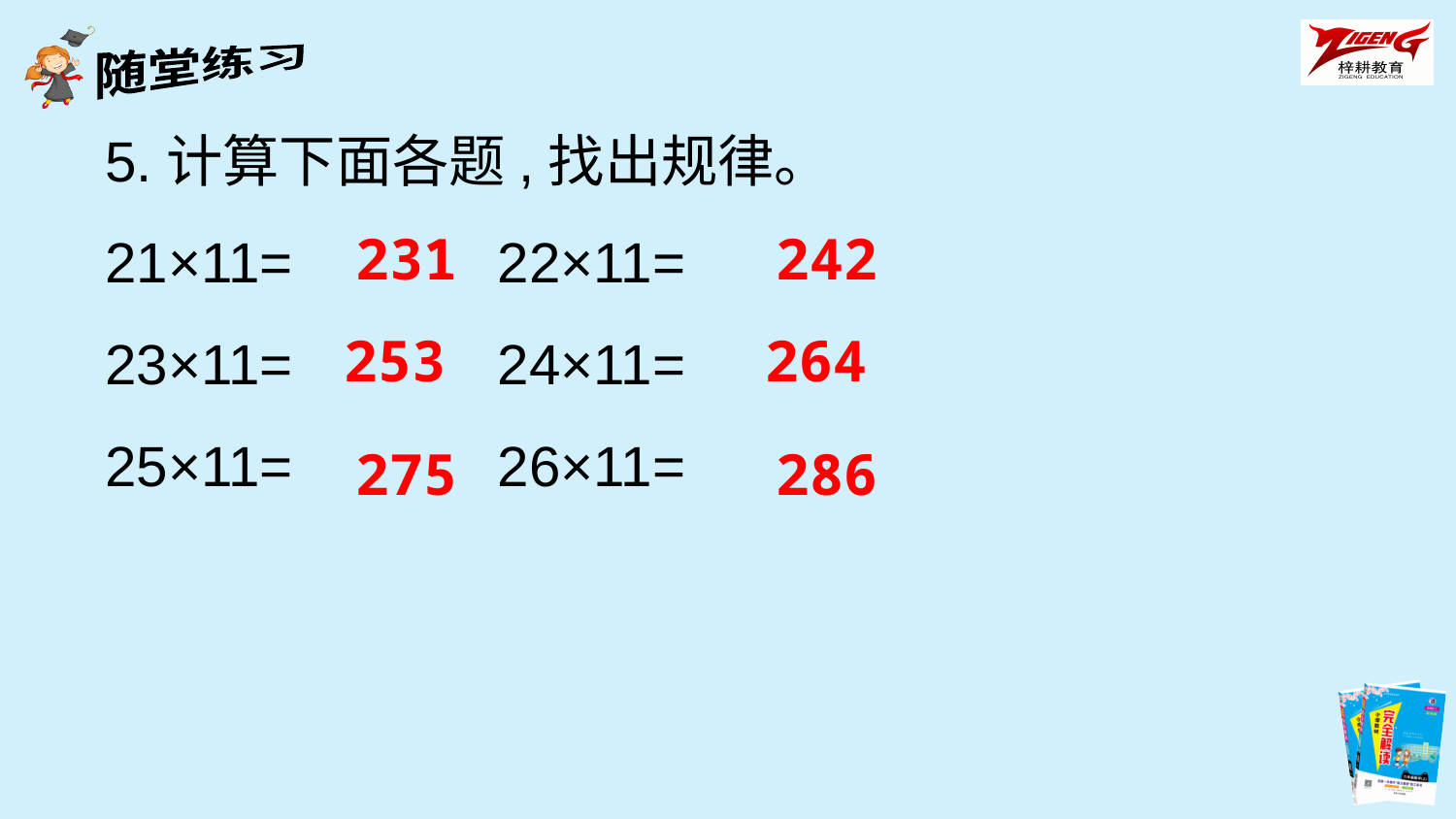

5.计算下面各题,找出规律。
21×11=             22×11=
23×11=             24×11=
25×11=             26×11=
231
242
253
264
275
286